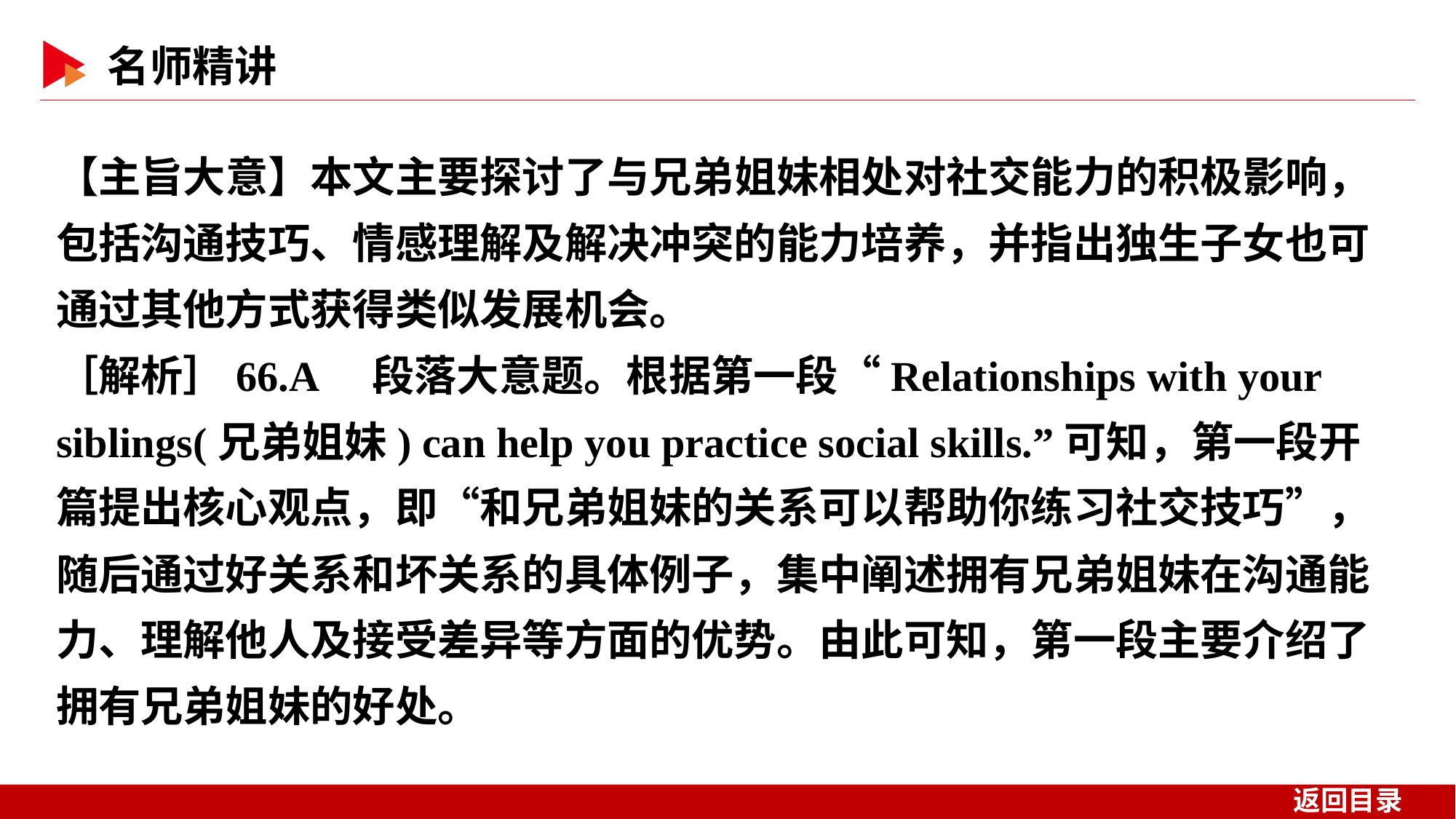

【主旨大意】本文主要探讨了与兄弟姐妹相处对社交能力的积极影响，包括沟通技巧、情感理解及解决冲突的能力培养，并指出独生子女也可通过其他方式获得类似发展机会。
［解析］66.A　段落大意题。根据第一段“Relationships with your siblings(兄弟姐妹) can help you practice social skills.”可知，第一段开篇提出核心观点，即“和兄弟姐妹的关系可以帮助你练习社交技巧”，随后通过好关系和坏关系的具体例子，集中阐述拥有兄弟姐妹在沟通能力、理解他人及接受差异等方面的优势。由此可知，第一段主要介绍了拥有兄弟姐妹的好处。